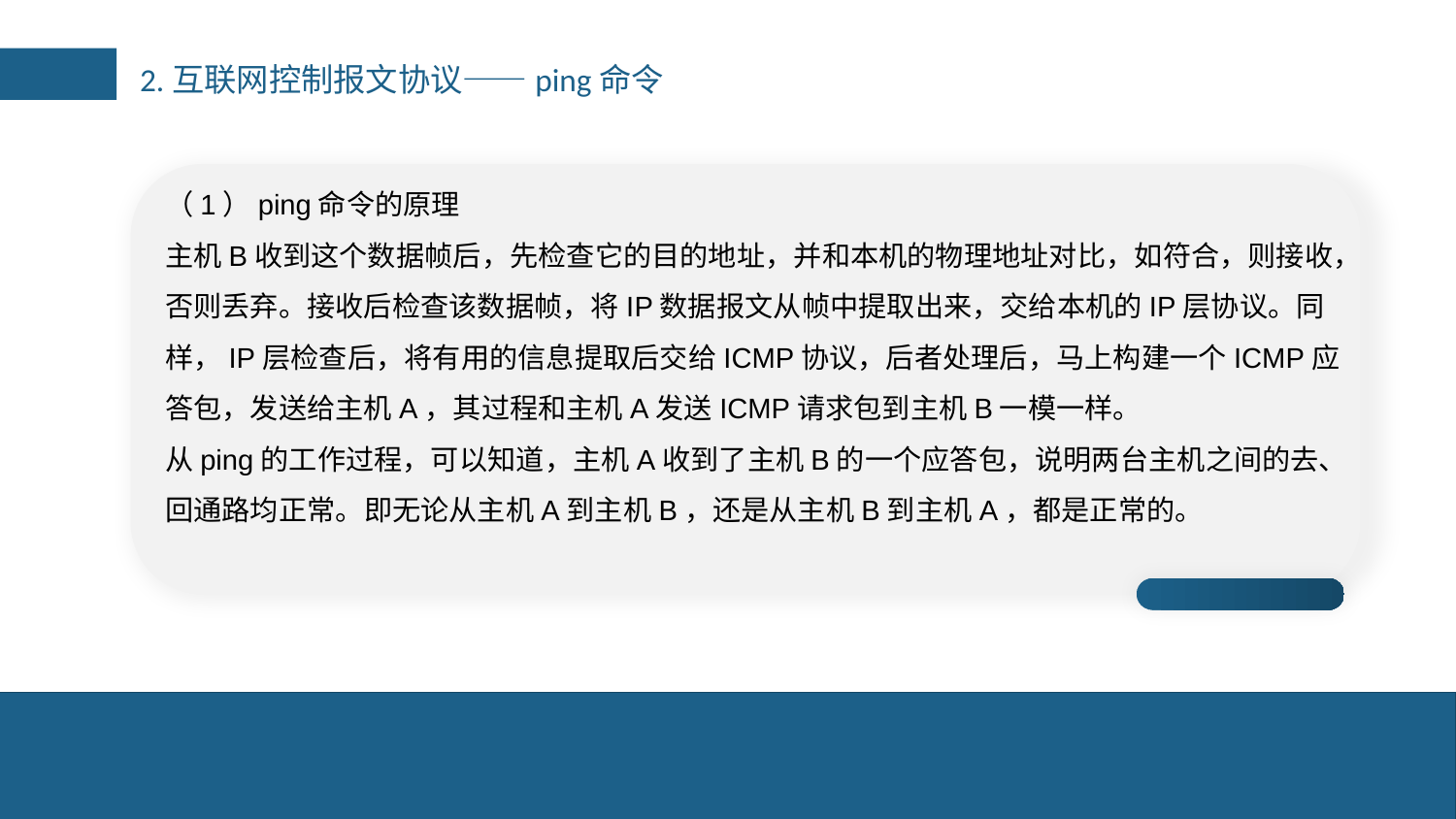

2.互联网控制报文协议——ping命令
（1）ping命令的原理
主机B收到这个数据帧后，先检查它的目的地址，并和本机的物理地址对比，如符合，则接收，否则丢弃。接收后检查该数据帧，将IP数据报文从帧中提取出来，交给本机的IP层协议。同样，IP层检查后，将有用的信息提取后交给ICMP协议，后者处理后，马上构建一个ICMP应答包，发送给主机A，其过程和主机A发送ICMP请求包到主机B一模一样。
从ping的工作过程，可以知道，主机A收到了主机B的一个应答包，说明两台主机之间的去、回通路均正常。即无论从主机A到主机B，还是从主机B到主机A，都是正常的。